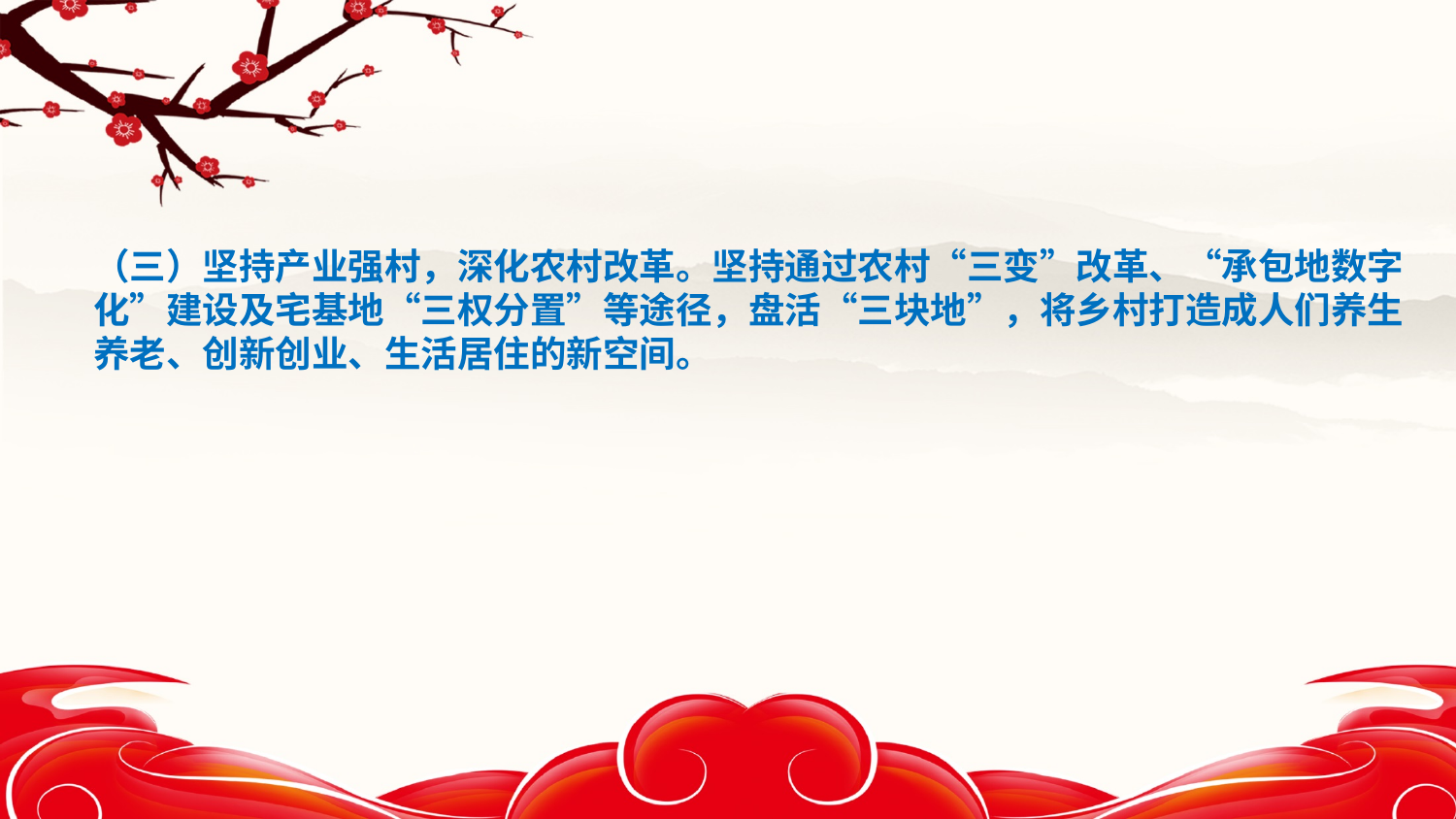

（三）坚持产业强村，深化农村改革。坚持通过农村“三变”改革、“承包地数字化”建设及宅基地“三权分置”等途径，盘活“三块地”，将乡村打造成人们养生养老、创新创业、生活居住的新空间。